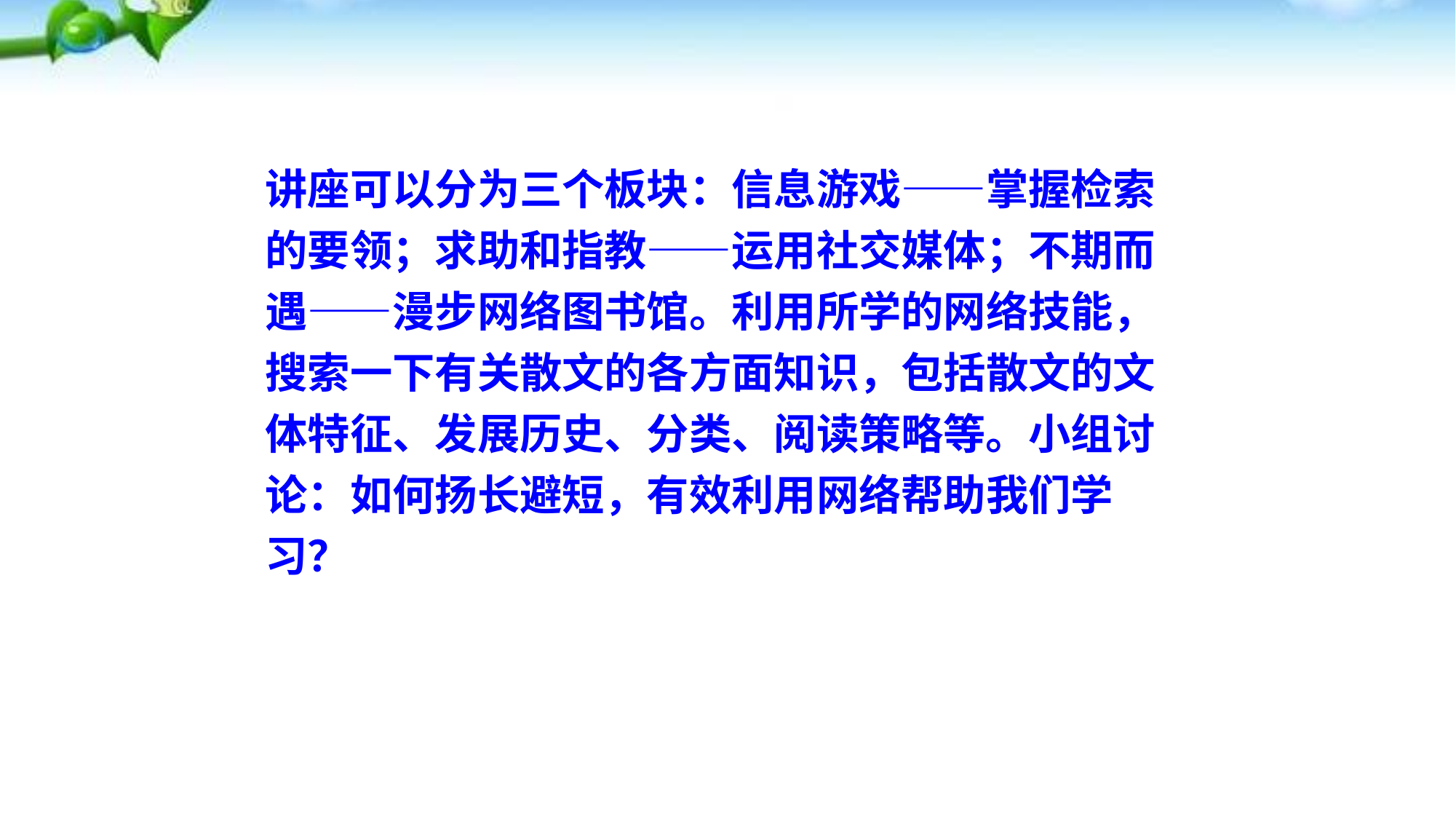

讲座可以分为三个板块：信息游戏——掌握检索的要领；求助和指教——运用社交媒体；不期而遇——漫步网络图书馆。利用所学的网络技能，搜索一下有关散文的各方面知识，包括散文的文体特征、发展历史、分类、阅读策略等。小组讨论：如何扬长避短，有效利用网络帮助我们学习？